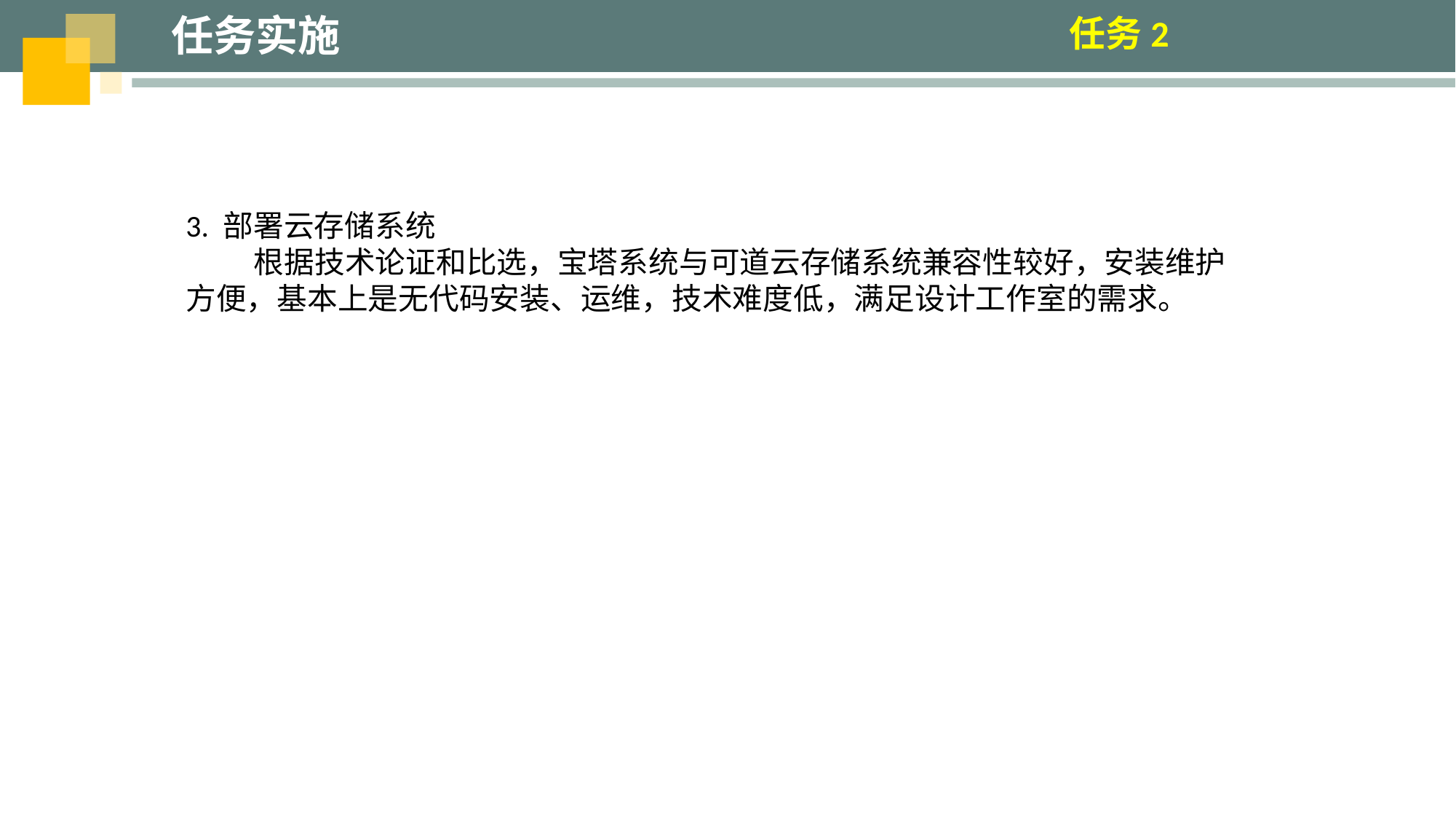

任务实施
任务2

3. 部署云存储系统
         根据技术论证和比选，宝塔系统与可道云存储系统兼容性较好，安装维护方便，基本上是无代码安装、运维，技术难度低，满足设计工作室的需求。